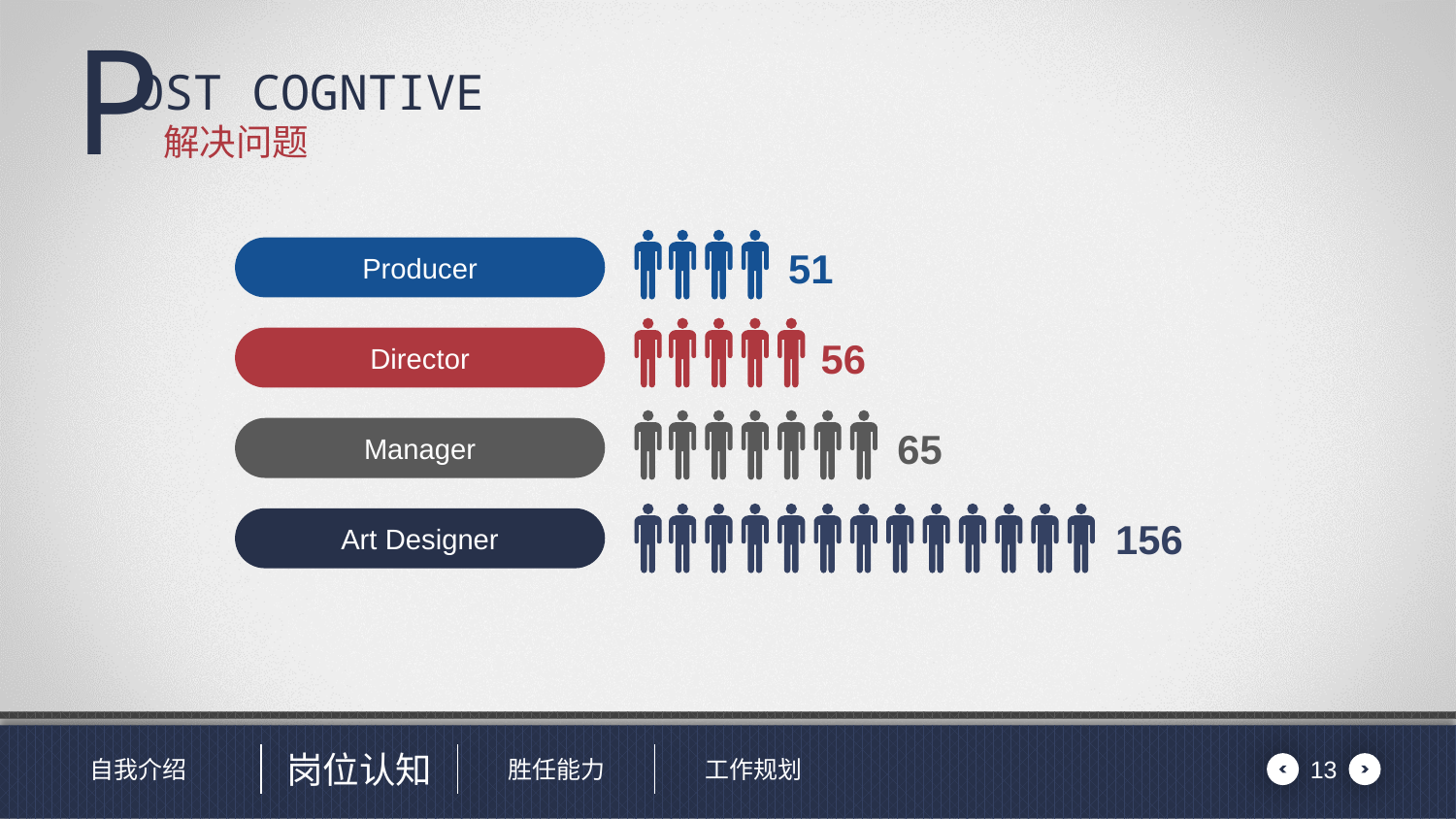

# 解决问题

51
Producer

56
Director

65
Manager

156
Art Designer
13